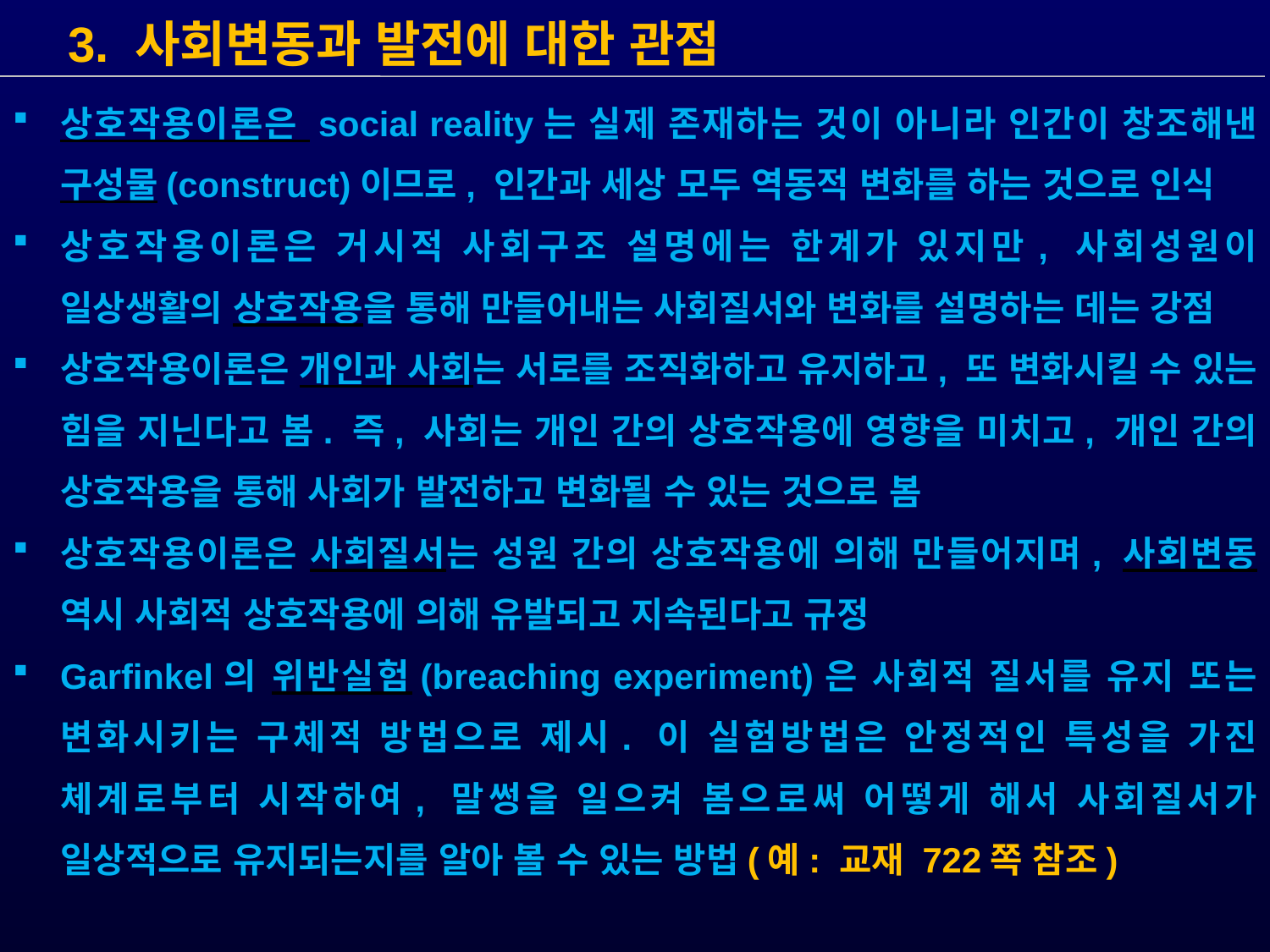

3. 사회변동과 발전에 대한 관점

상호작용이론은 social reality는 실제 존재하는 것이 아니라 인간이 창조해낸 구성물(construct)이므로, 인간과 세상 모두 역동적 변화를 하는 것으로 인식
상호작용이론은 거시적 사회구조 설명에는 한계가 있지만, 사회성원이 일상생활의 상호작용을 통해 만들어내는 사회질서와 변화를 설명하는 데는 강점
상호작용이론은 개인과 사회는 서로를 조직화하고 유지하고, 또 변화시킬 수 있는 힘을 지닌다고 봄. 즉, 사회는 개인 간의 상호작용에 영향을 미치고, 개인 간의 상호작용을 통해 사회가 발전하고 변화될 수 있는 것으로 봄
상호작용이론은 사회질서는 성원 간의 상호작용에 의해 만들어지며, 사회변동 역시 사회적 상호작용에 의해 유발되고 지속된다고 규정
Garfinkel의 위반실험(breaching experiment)은 사회적 질서를 유지 또는 변화시키는 구체적 방법으로 제시. 이 실험방법은 안정적인 특성을 가진 체계로부터 시작하여, 말썽을 일으켜 봄으로써 어떻게 해서 사회질서가 일상적으로 유지되는지를 알아 볼 수 있는 방법(예: 교재 722쪽 참조)